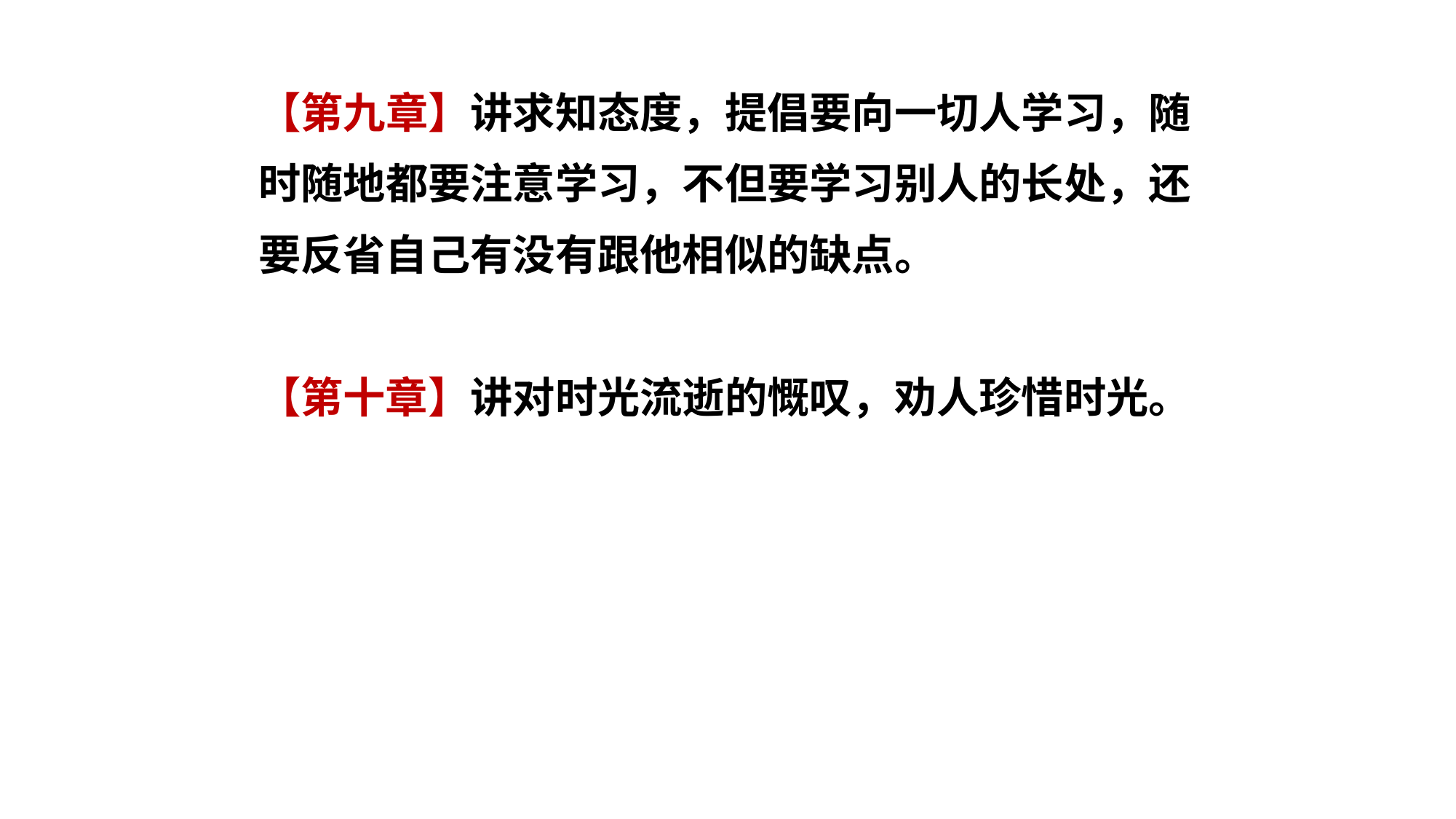

【第九章】讲求知态度，提倡要向一切人学习，随时随地都要注意学习，不但要学习别人的长处，还要反省自己有没有跟他相似的缺点。

【第十章】讲对时光流逝的慨叹，劝人珍惜时光。